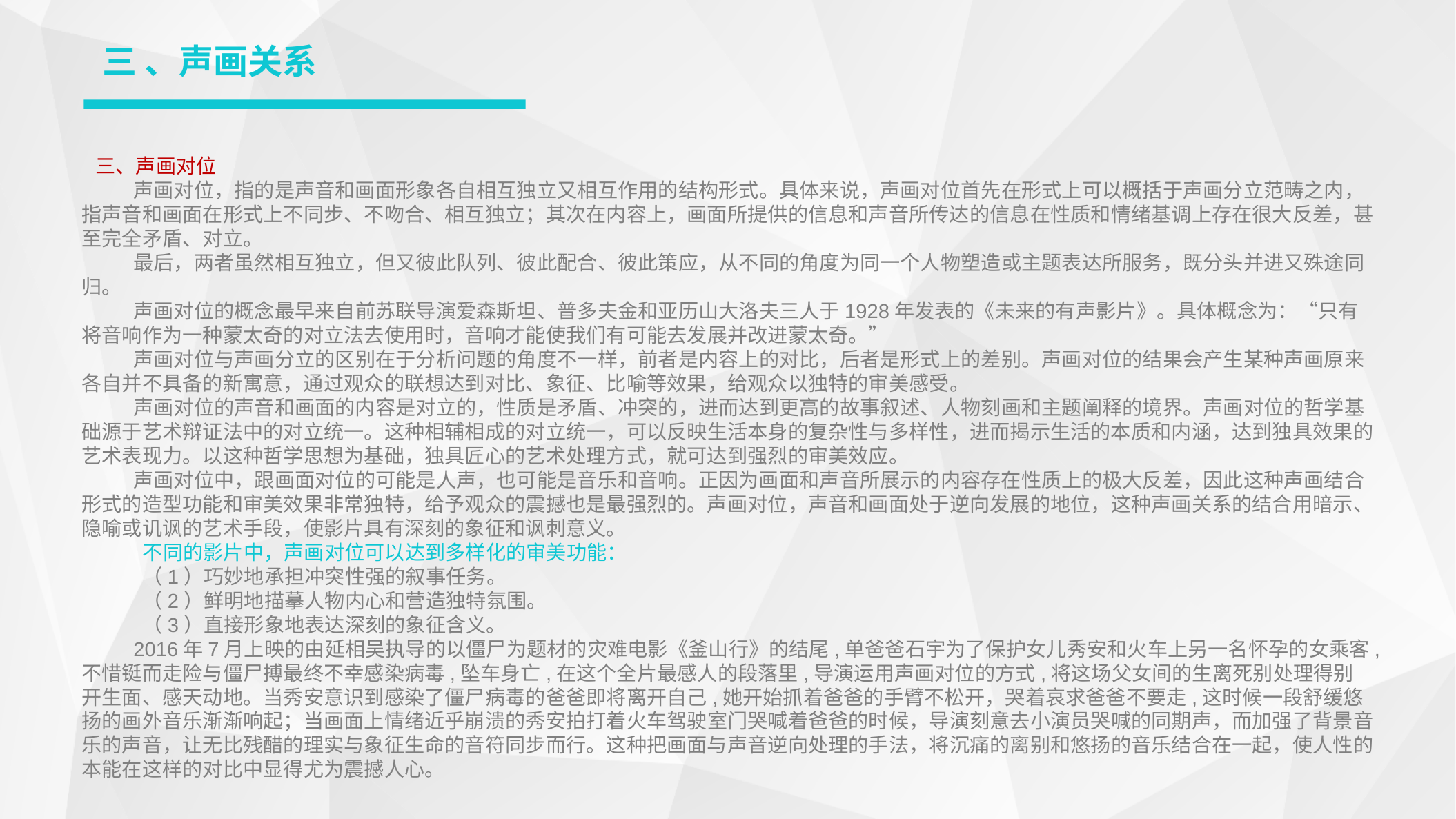

三 、声画关系

  三、声画对位
声画对位，指的是声音和画面形象各自相互独立又相互作用的结构形式。具体来说，声画对位首先在形式上可以概括于声画分立范畴之内，指声音和画面在形式上不同步、不吻合、相互独立；其次在内容上，画面所提供的信息和声音所传达的信息在性质和情绪基调上存在很大反差，甚至完全矛盾、对立。
最后，两者虽然相互独立，但又彼此队列、彼此配合、彼此策应，从不同的角度为同一个人物塑造或主题表达所服务，既分头并进又殊途同归。
声画对位的概念最早来自前苏联导演爱森斯坦、普多夫金和亚历山大洛夫三人于1928年发表的《未来的有声影片》。具体概念为：“只有将音响作为一种蒙太奇的对立法去使用时，音响才能使我们有可能去发展并改进蒙太奇。”
声画对位与声画分立的区别在于分析问题的角度不一样，前者是内容上的对比，后者是形式上的差别。声画对位的结果会产生某种声画原来各自并不具备的新寓意，通过观众的联想达到对比、象征、比喻等效果，给观众以独特的审美感受。
声画对位的声音和画面的内容是对立的，性质是矛盾、冲突的，进而达到更高的故事叙述、人物刻画和主题阐释的境界。声画对位的哲学基础源于艺术辩证法中的对立统一。这种相辅相成的对立统一，可以反映生活本身的复杂性与多样性，进而揭示生活的本质和内涵，达到独具效果的艺术表现力。以这种哲学思想为基础，独具匠心的艺术处理方式，就可达到强烈的审美效应。
声画对位中，跟画面对位的可能是人声，也可能是音乐和音响。正因为画面和声音所展示的内容存在性质上的极大反差，因此这种声画结合形式的造型功能和审美效果非常独特，给予观众的震撼也是最强烈的。声画对位，声音和画面处于逆向发展的地位，这种声画关系的结合用暗示、隐喻或讥讽的艺术手段，使影片具有深刻的象征和讽刺意义。
 不同的影片中，声画对位可以达到多样化的审美功能：
 （1）巧妙地承担冲突性强的叙事任务。
 （2）鲜明地描摹人物内心和营造独特氛围。
 （3）直接形象地表达深刻的象征含义。
2016年7月上映的由延相吴执导的以僵尸为题材的灾难电影《釜山行》的结尾,单爸爸石宇为了保护女儿秀安和火车上另一名怀孕的女乘客,不惜铤而走险与僵尸搏最终不幸感染病毒,坠车身亡,在这个全片最感人的段落里,导演运用声画对位的方式,将这场父女间的生离死别处理得别开生面、感天动地。当秀安意识到感染了僵尸病毒的爸爸即将离开自己,她开始抓着爸爸的手臂不松开，哭着哀求爸爸不要走,这时候一段舒缓悠扬的画外音乐渐渐响起；当画面上情绪近乎崩溃的秀安拍打着火车驾驶室门哭喊着爸爸的时候，导演刻意去小演员哭喊的同期声，而加强了背景音乐的声音，让无比残醋的理实与象征生命的音符同步而行。这种把画面与声音逆向处理的手法，将沉痛的离别和悠扬的音乐结合在一起，使人性的本能在这样的对比中显得尤为震撼人心。